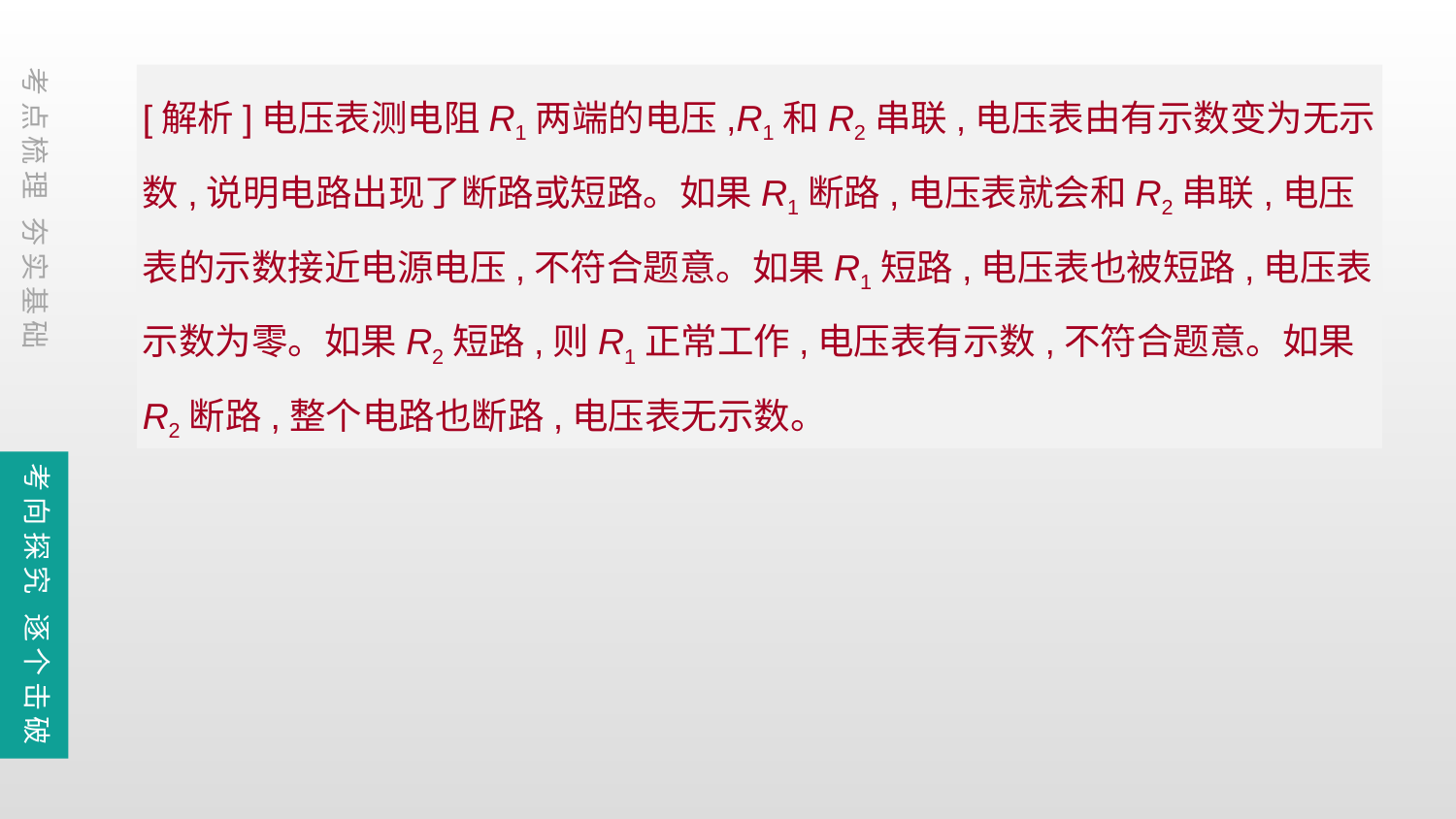

考点梳理 夯实基础
[解析]电压表测电阻R1两端的电压,R1和R2串联,电压表由有示数变为无示数,说明电路出现了断路或短路。如果R1断路,电压表就会和R2串联,电压表的示数接近电源电压,不符合题意。如果R1短路,电压表也被短路,电压表示数为零。如果R2短路,则R1正常工作,电压表有示数,不符合题意。如果R2断路,整个电路也断路,电压表无示数。

考向探究 逐个击破